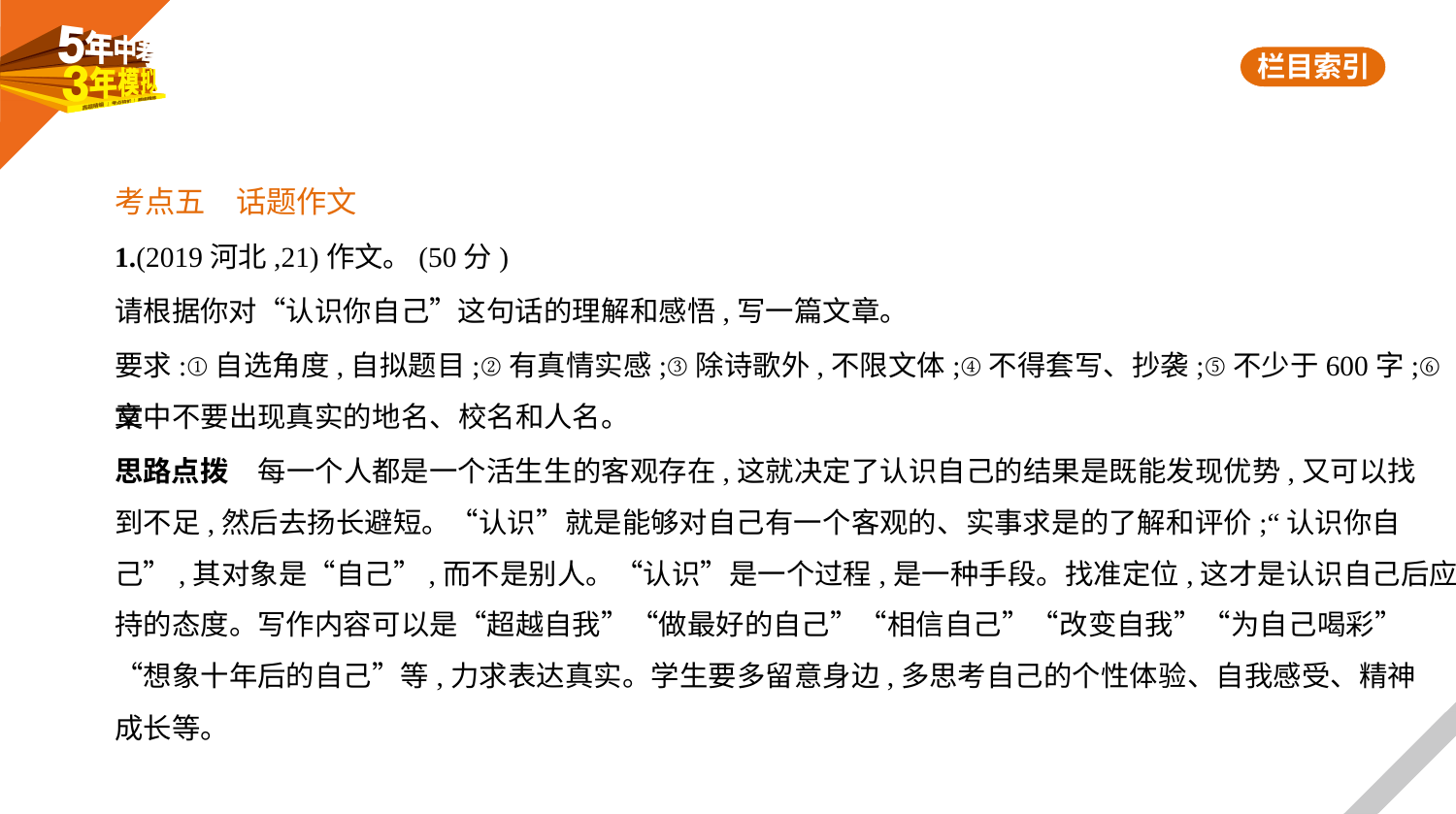

考点五　话题作文
1.(2019河北,21)作文。(50分)
请根据你对“认识你自己”这句话的理解和感悟,写一篇文章。
要求:①自选角度,自拟题目;②有真情实感;③除诗歌外,不限文体;④不得套写、抄袭;⑤不少于600字;⑥文
章中不要出现真实的地名、校名和人名。
思路点拨　每一个人都是一个活生生的客观存在,这就决定了认识自己的结果是既能发现优势,又可以找
到不足,然后去扬长避短。“认识”就是能够对自己有一个客观的、实事求是的了解和评价;“认识你自
己”,其对象是“自己”,而不是别人。“认识”是一个过程,是一种手段。找准定位,这才是认识自己后应
持的态度。写作内容可以是“超越自我”“做最好的自己”“相信自己”“改变自我”“为自己喝彩”
“想象十年后的自己”等,力求表达真实。学生要多留意身边,多思考自己的个性体验、自我感受、精神
成长等。